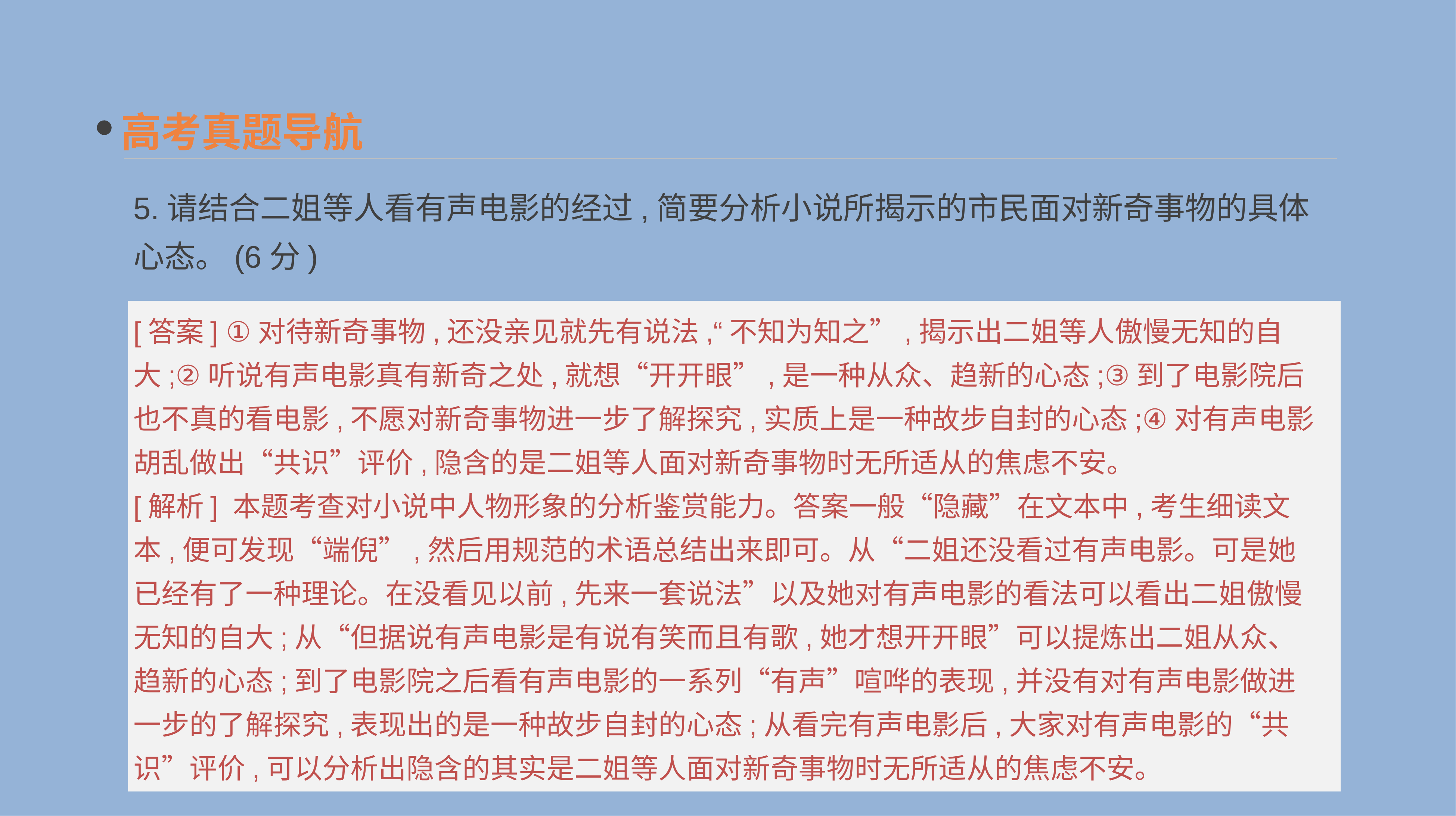

高考真题导航

5.请结合二姐等人看有声电影的经过,简要分析小说所揭示的市民面对新奇事物的具体心态。(6分)
[答案] ①对待新奇事物,还没亲见就先有说法,“不知为知之”,揭示出二姐等人傲慢无知的自大;②听说有声电影真有新奇之处,就想“开开眼”,是一种从众、趋新的心态;③到了电影院后也不真的看电影,不愿对新奇事物进一步了解探究,实质上是一种故步自封的心态;④对有声电影胡乱做出“共识”评价,隐含的是二姐等人面对新奇事物时无所适从的焦虑不安。
[解析] 本题考查对小说中人物形象的分析鉴赏能力。答案一般“隐藏”在文本中,考生细读文本,便可发现“端倪”,然后用规范的术语总结出来即可。从“二姐还没看过有声电影。可是她已经有了一种理论。在没看见以前,先来一套说法”以及她对有声电影的看法可以看出二姐傲慢无知的自大;从“但据说有声电影是有说有笑而且有歌,她才想开开眼”可以提炼出二姐从众、趋新的心态;到了电影院之后看有声电影的一系列“有声”喧哗的表现,并没有对有声电影做进一步的了解探究,表现出的是一种故步自封的心态;从看完有声电影后,大家对有声电影的“共识”评价,可以分析出隐含的其实是二姐等人面对新奇事物时无所适从的焦虑不安。